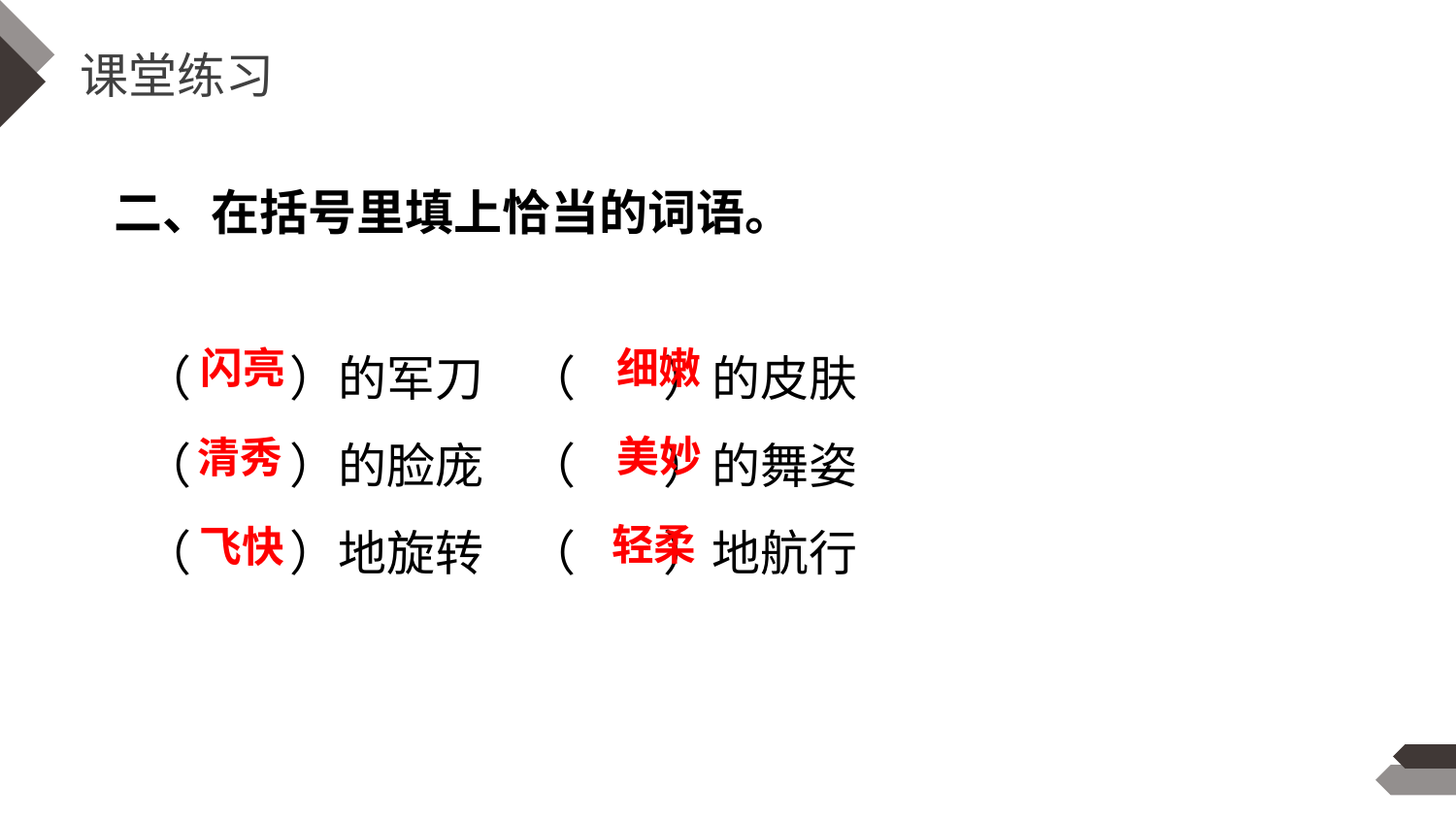

课堂练习
二、在括号里填上恰当的词语。
  （         ）的军刀    （        ）的皮肤
  （         ）的脸庞    （        ）的舞姿
  （         ）地旋转    （        ）地航行
闪亮
细嫩
美妙
清秀
轻柔
飞快